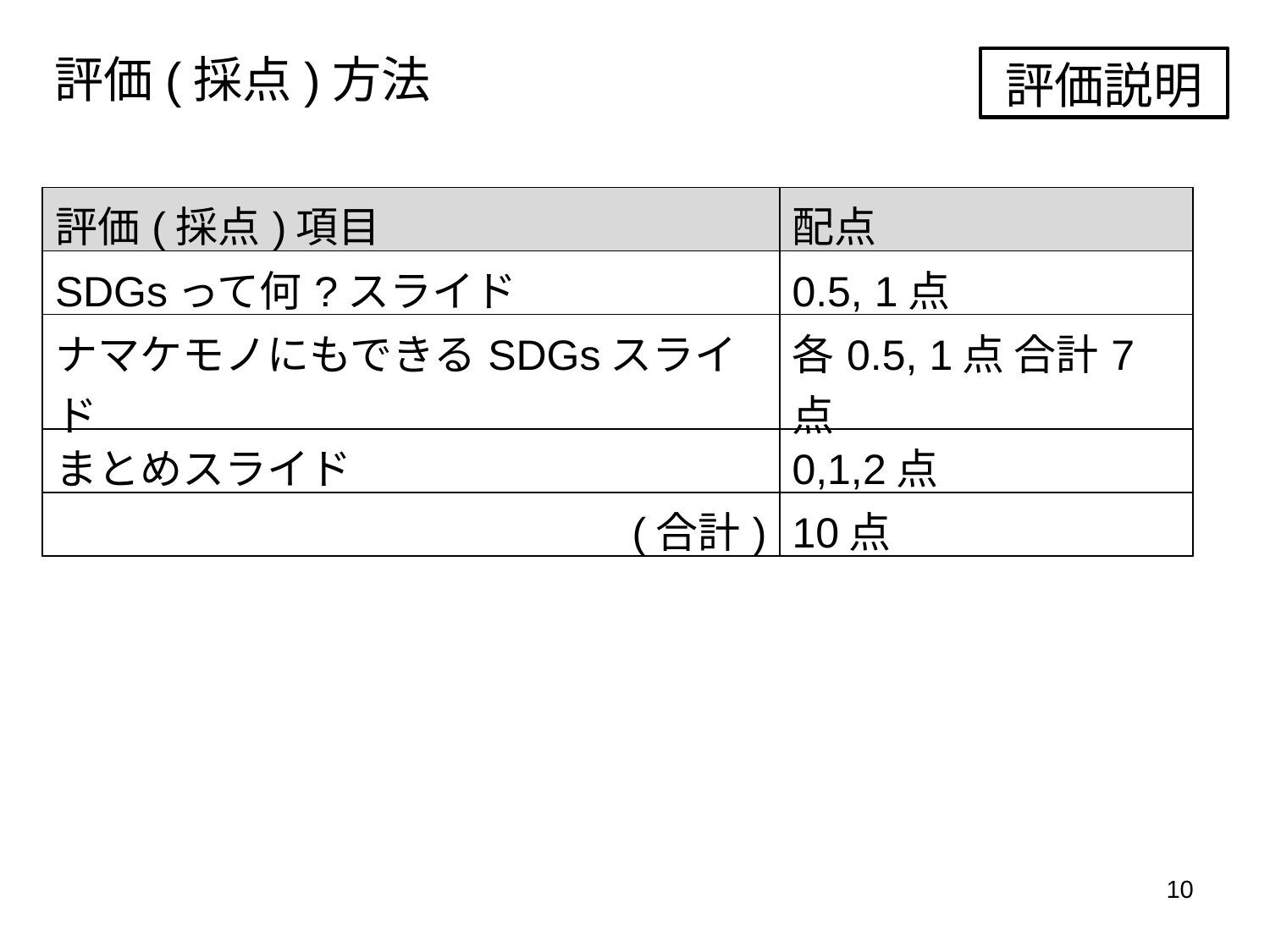

評価(採点)方法
評価説明
| 評価(採点)項目 | 配点 |
| --- | --- |
| SDGsって何?スライド | 0.5, 1点 |
| ナマケモノにもできるSDGsスライド | 各0.5, 1点 合計7点 |
| まとめスライド | 0,1,2点 |
| (合計) | 10点 |
10